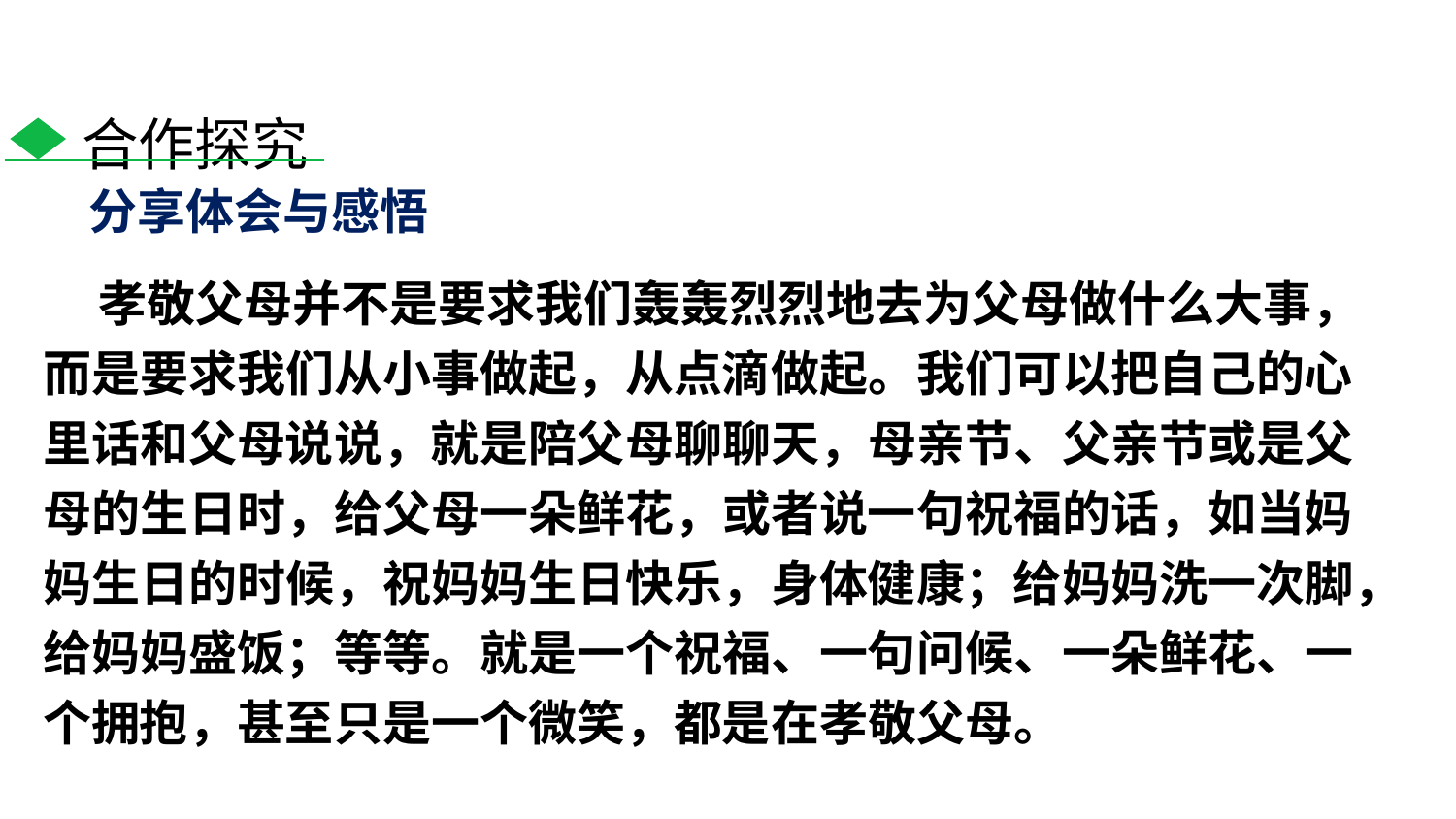

合作探究

分享体会与感悟

    孝敬父母并不是要求我们轰轰烈烈地去为父母做什么大事，而是要求我们从小事做起，从点滴做起。我们可以把自己的心里话和父母说说，就是陪父母聊聊天，母亲节、父亲节或是父母的生日时，给父母一朵鲜花，或者说一句祝福的话，如当妈妈生日的时候，祝妈妈生日快乐，身体健康；给妈妈洗一次脚，给妈妈盛饭；等等。就是一个祝福、一句问候、一朵鲜花、一个拥抱，甚至只是一个微笑，都是在孝敬父母。